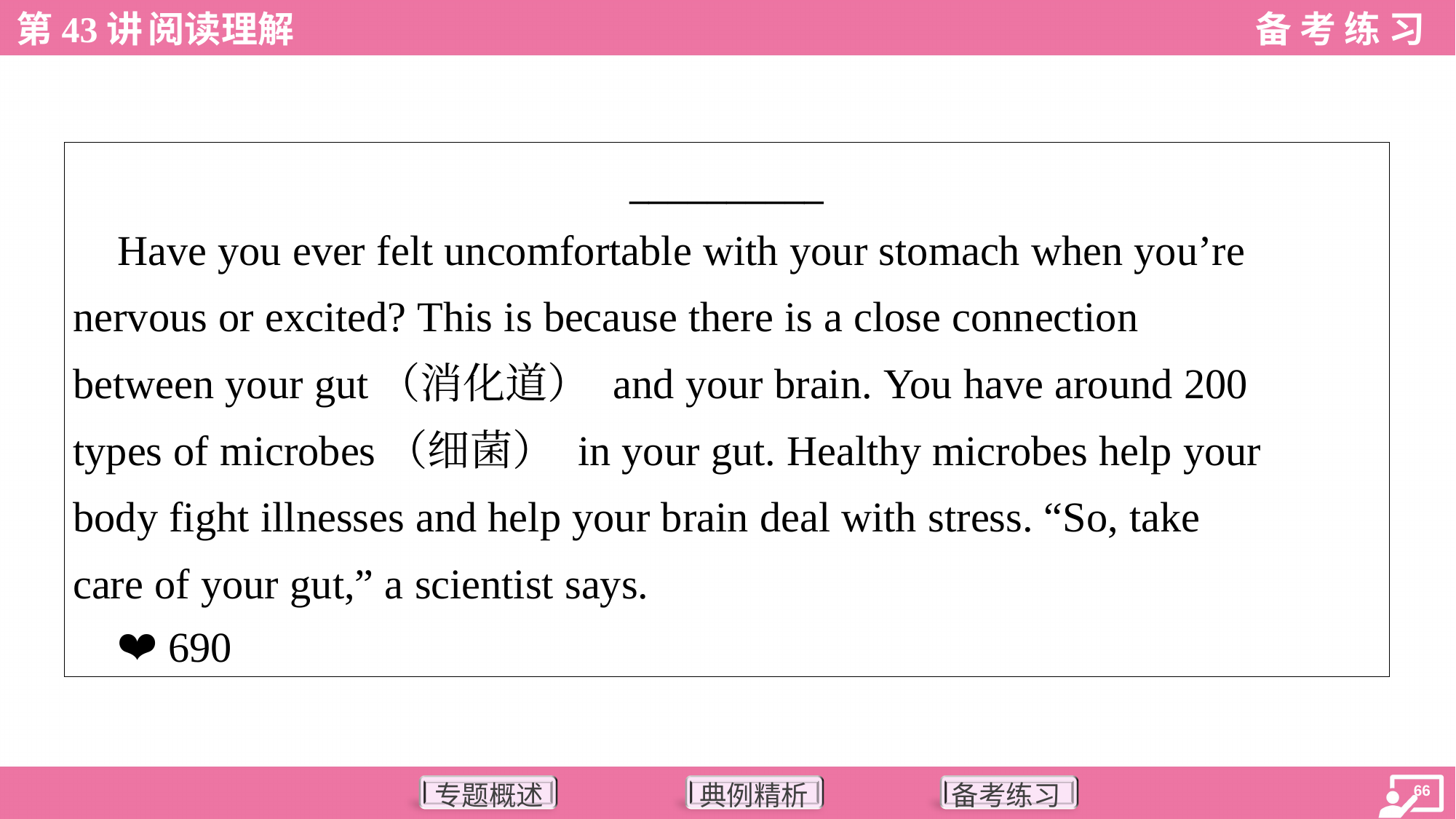

| \_\_\_\_\_\_\_\_\_\_ Have you ever felt uncomfortable with your stomach when you’re nervous or excited? This is because there is a close connection between your gut（消化道） and your brain. You have around 200 types of microbes（细菌） in your gut. Healthy microbes help your body fight illnesses and help your brain deal with stress. “So, take care of your gut,” a scientist says. ❤ 690 |
| --- |